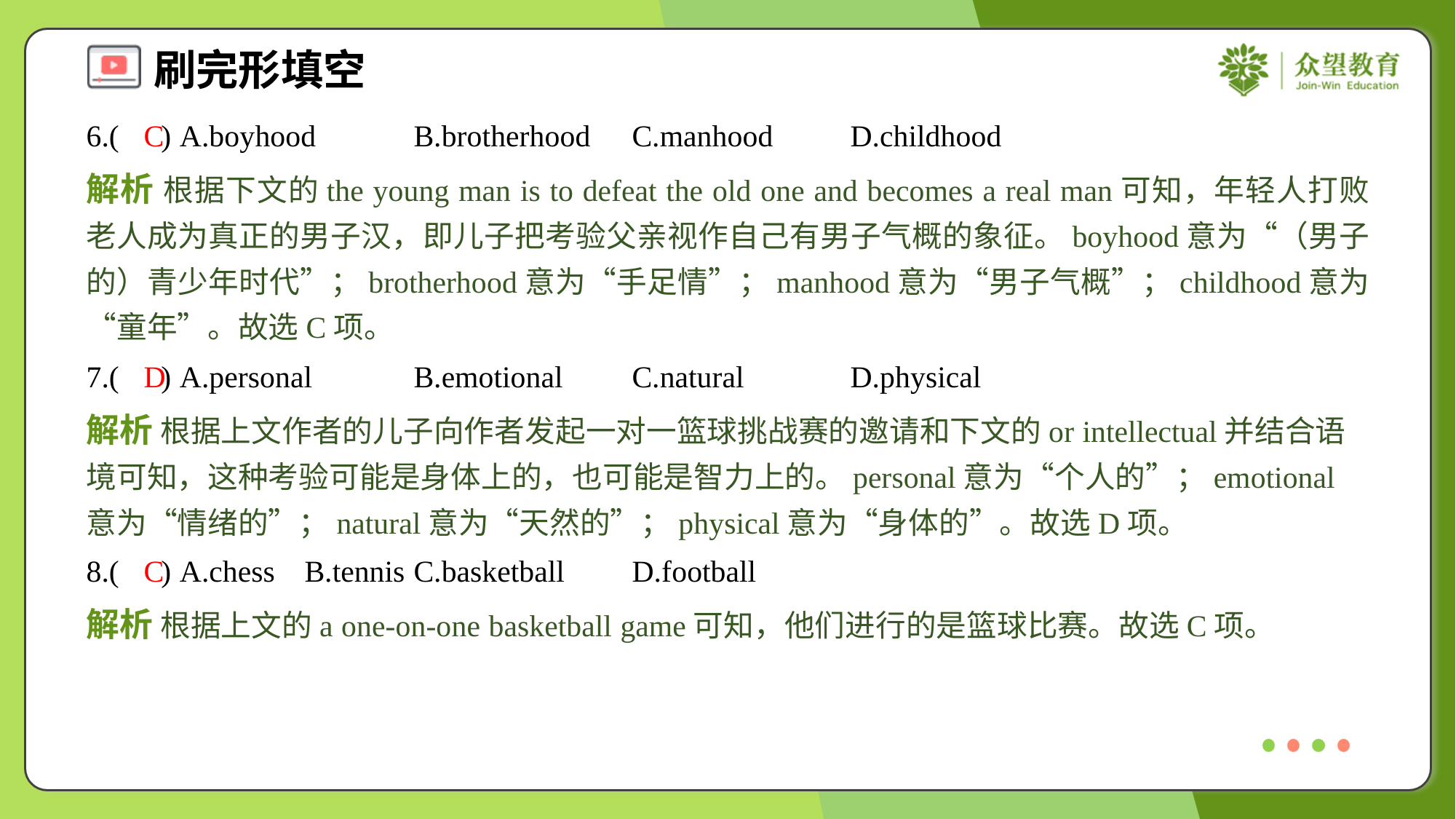

6.(     ) A.boyhood	B.brotherhood	C.manhood	D.childhood
C
解析 根据下文的the young man is to defeat the old one and becomes a real man可知，年轻人打败老人成为真正的男子汉，即儿子把考验父亲视作自己有男子气概的象征。boyhood意为“（男子的）青少年时代”；brotherhood意为“手足情”；manhood意为“男子气概”；childhood意为“童年”。故选C项。
7.(     ) A.personal	B.emotional	C.natural	D.physical
D
解析 根据上文作者的儿子向作者发起一对一篮球挑战赛的邀请和下文的or intellectual并结合语境可知，这种考验可能是身体上的，也可能是智力上的。personal意为“个人的”；emotional意为“情绪的”；natural意为“天然的”；physical意为“身体的”。故选D项。
8.(     ) A.chess	B.tennis	C.basketball	D.football
C
解析 根据上文的a one-on-one basketball game可知，他们进行的是篮球比赛。故选C项。